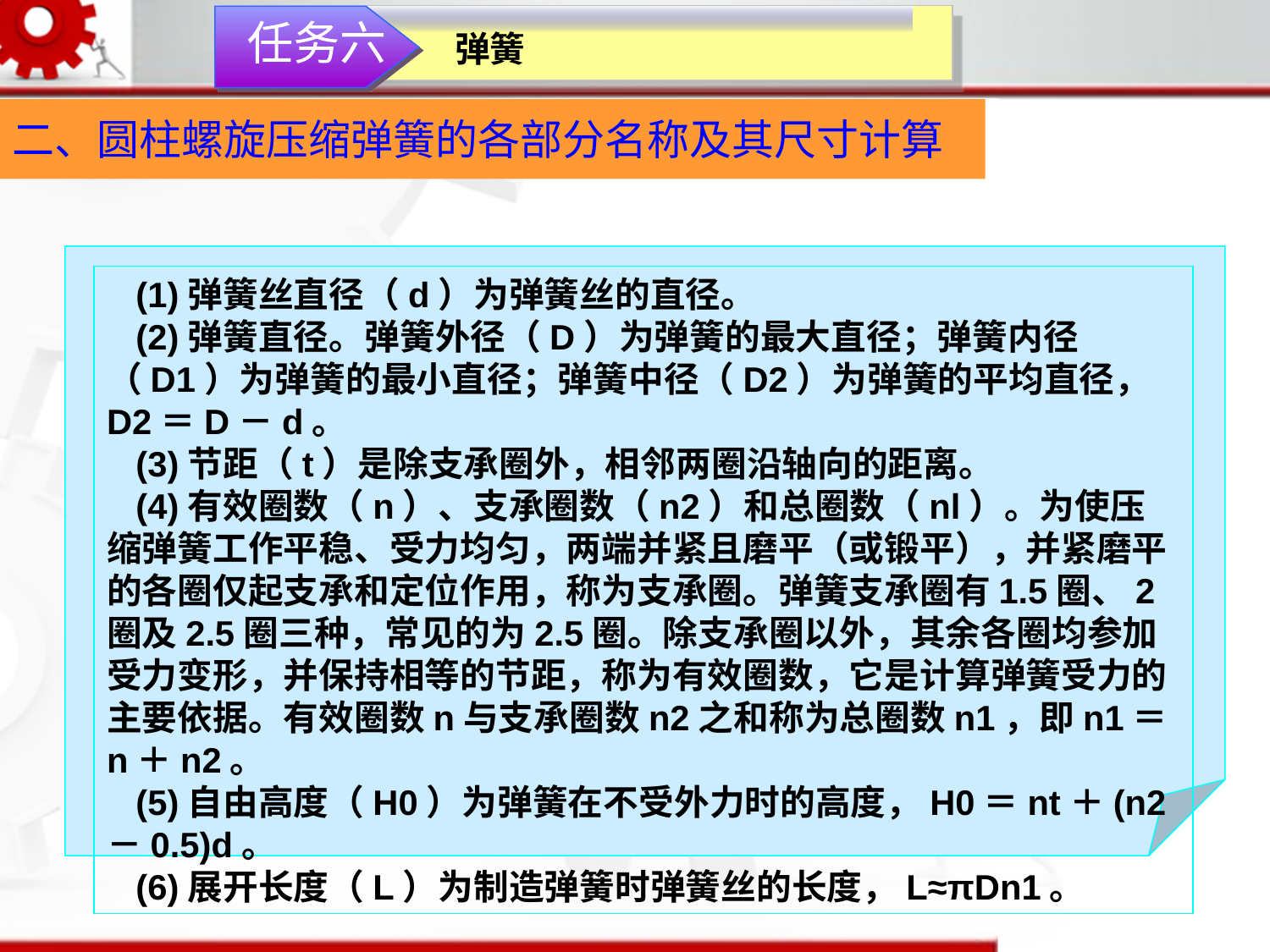

任务六
弹簧
二、圆柱螺旋压缩弹簧的各部分名称及其尺寸计算

   (1)弹簧丝直径（d）为弹簧丝的直径。
   (2)弹簧直径。弹簧外径（D）为弹簧的最大直径；弹簧内径（D1）为弹簧的最小直径；弹簧中径（D2）为弹簧的平均直径，D2＝D－d。
   (3)节距（t）是除支承圈外，相邻两圈沿轴向的距离。
   (4)有效圈数（n）、支承圈数（n2）和总圈数（nl）。为使压缩弹簧工作平稳、受力均匀，两端并紧且磨平（或锻平），并紧磨平的各圈仅起支承和定位作用，称为支承圈。弹簧支承圈有1.5圈、2圈及2.5圈三种，常见的为2.5圈。除支承圈以外，其余各圈均参加受力变形，并保持相等的节距，称为有效圈数，它是计算弹簧受力的主要依据。有效圈数n与支承圈数n2之和称为总圈数n1，即n1＝n＋n2。
   (5)自由高度（H0）为弹簧在不受外力时的高度，H0＝nt＋(n2－0.5)d。
   (6)展开长度（L）为制造弹簧时弹簧丝的长度，L≈πDn1。